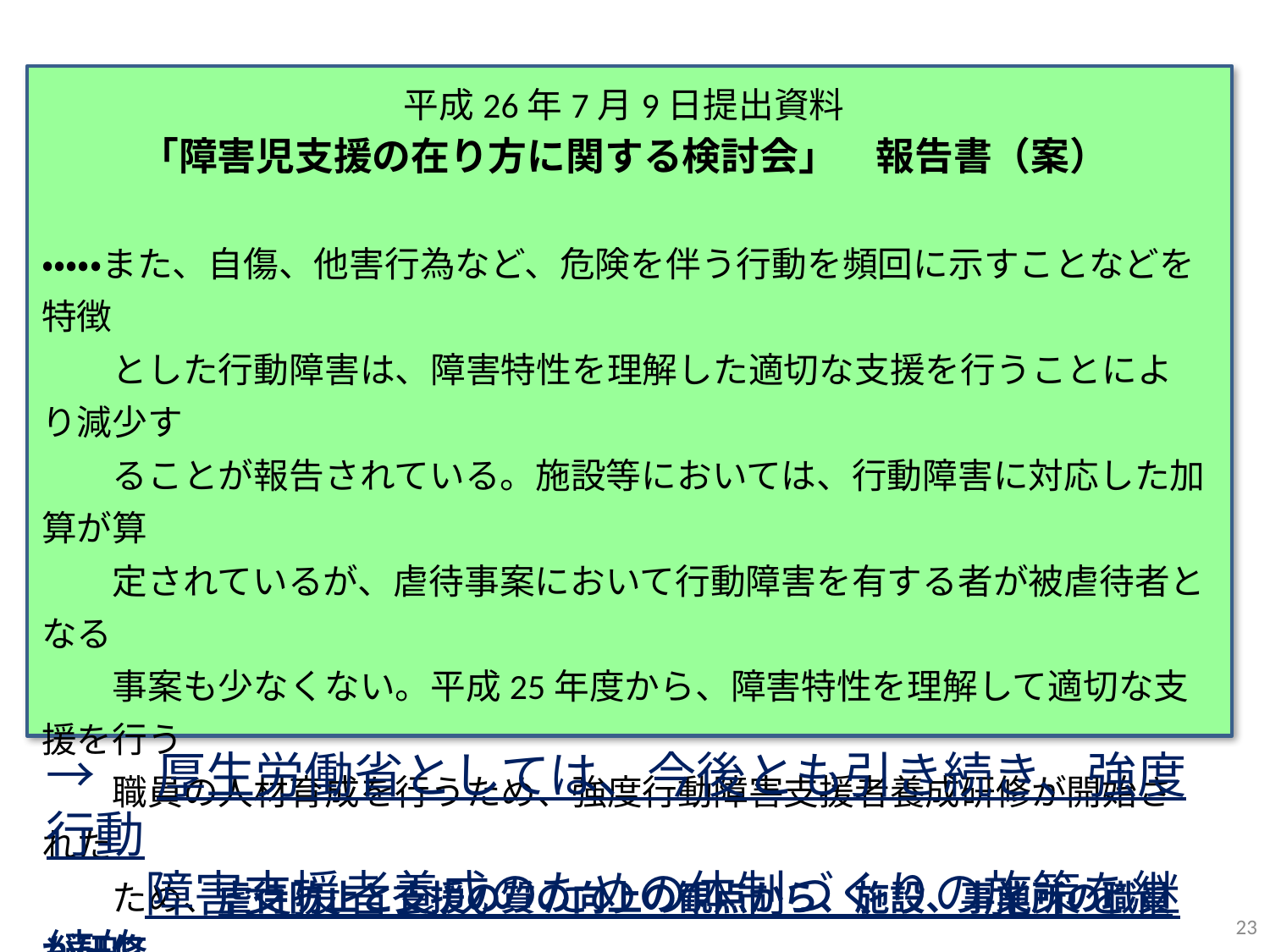

平成26年7月9日提出資料
「障害児支援の在り方に関する検討会」　報告書（案）

・・・・・また、自傷、他害行為など、危険を伴う行動を頻回に示すことなどを特徴
　　とした行動障害は、障害特性を理解した適切な支援を行うことにより減少す
　　ることが報告されている。施設等においては、行動障害に対応した加算が算
　　定されているが、虐待事案において行動障害を有する者が被虐待者となる
　　事案も少なくない。平成25年度から、障害特性を理解して適切な支援を行う
　　職員の人材育成を行うため、強度行動障害支援者養成研修が開始された
　　ため、虐待防止と支援の質の向上の観点から、施設、事業所の職員が研修
　　を受講し適切な支援ができる体制の整備を報酬上評価するなど、研修の受
　　講を進めるための具体的な方策を検討すべきである。
→　厚生労働省としては、今後とも引き続き、強度行動
　　障害支援者養成のための体制づくりの施策を継続的
　　に実施。
23